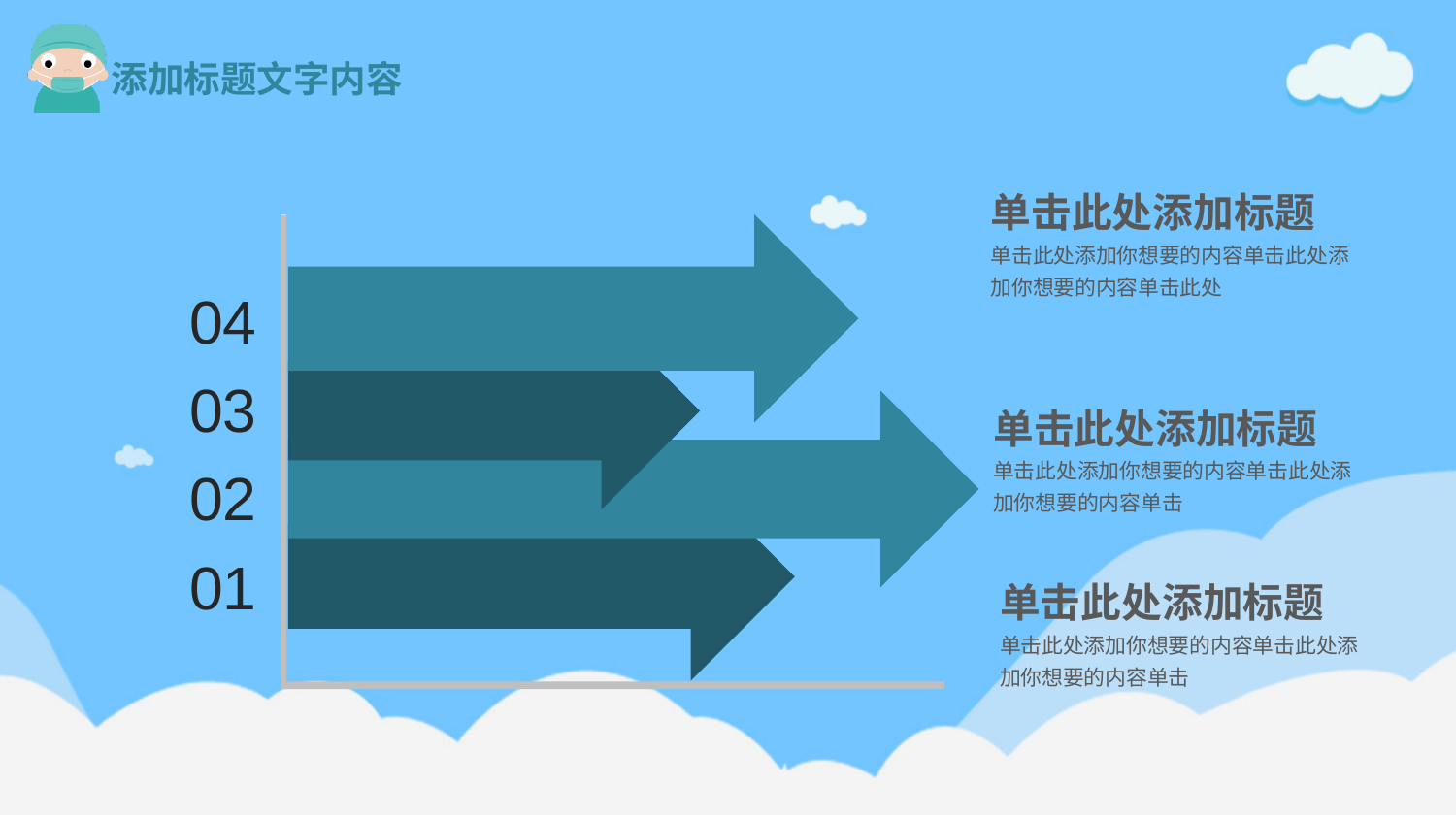

单击此处添加标题
单击此处添加你想要的内容单击此处添加你想要的内容单击此处

04

03
单击此处添加标题
单击此处添加你想要的内容单击此处添加你想要的内容单击

02

01
单击此处添加标题
单击此处添加你想要的内容单击此处添加你想要的内容单击